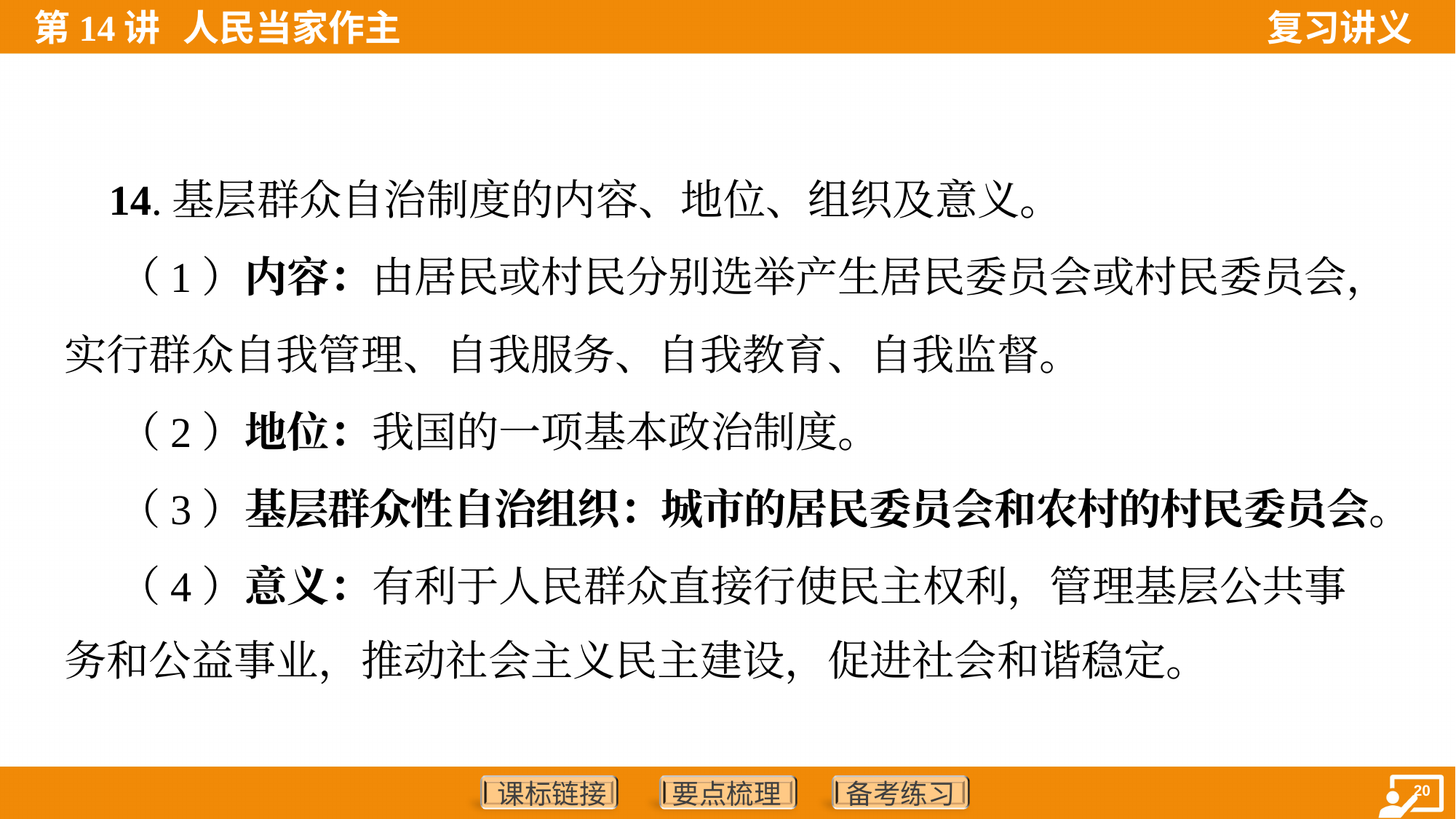

14.基层群众自治制度的内容、地位、组织及意义。
    （1）内容：由居民或村民分别选举产生居民委员会或村民委员会，
实行群众自我管理、自我服务、自我教育、自我监督。
    （2）地位：我国的一项基本政治制度。
    （3）基层群众性自治组织：城市的居民委员会和农村的村民委员会。
    （4）意义：有利于人民群众直接行使民主权利，管理基层公共事
务和公益事业，推动社会主义民主建设，促进社会和谐稳定。